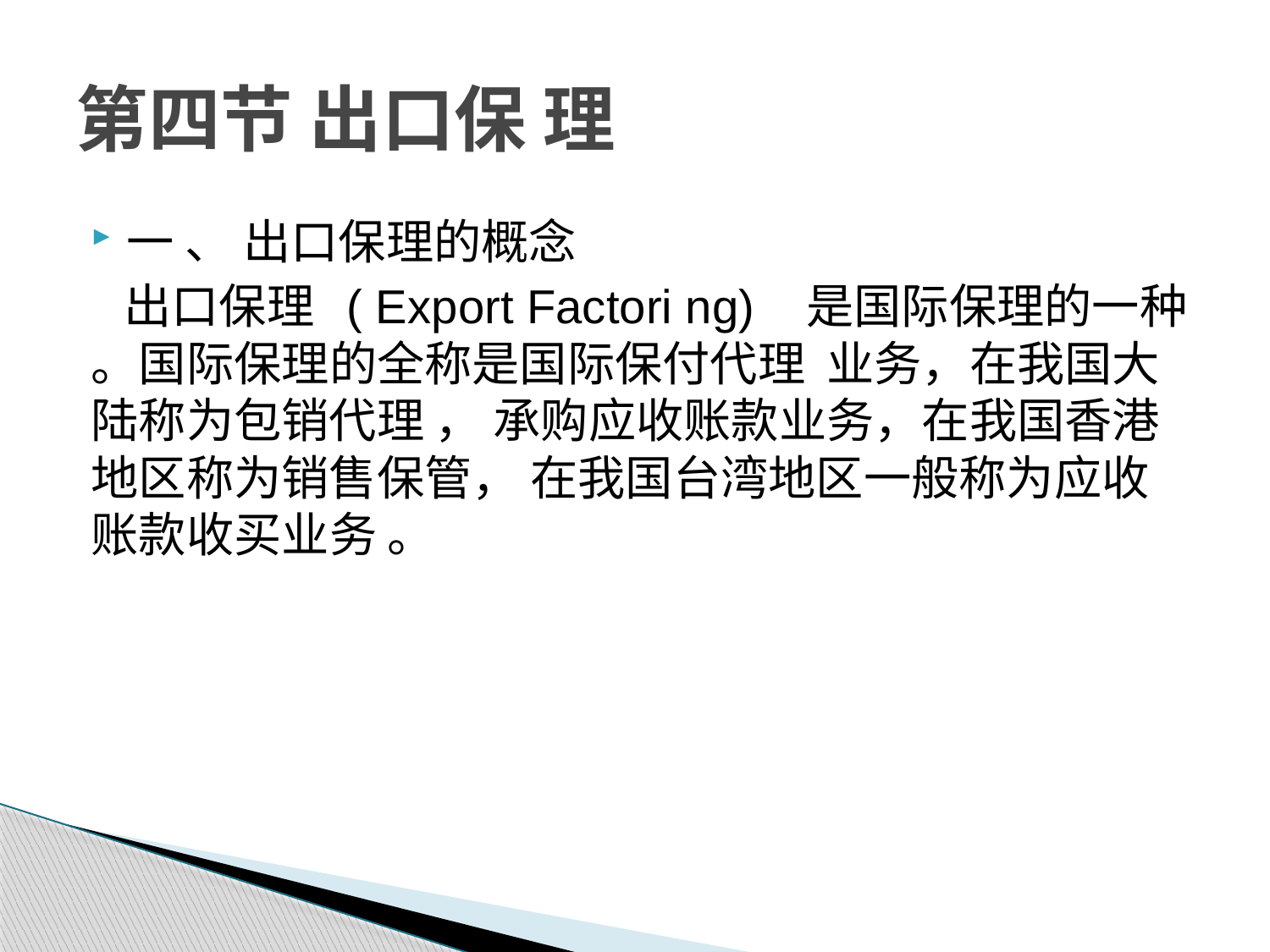

# 第四节 出口保 理
一 、 出口保理的概念
  出口保理  ( Export Factori ng)   是国际保理的一种 。国际保理的全称是国际保付代理  业务，在我国大陆称为包销代理 ， 承购应收账款业务，在我国香港地区称为销售保管， 在我国台湾地区一般称为应收账款收买业务 。